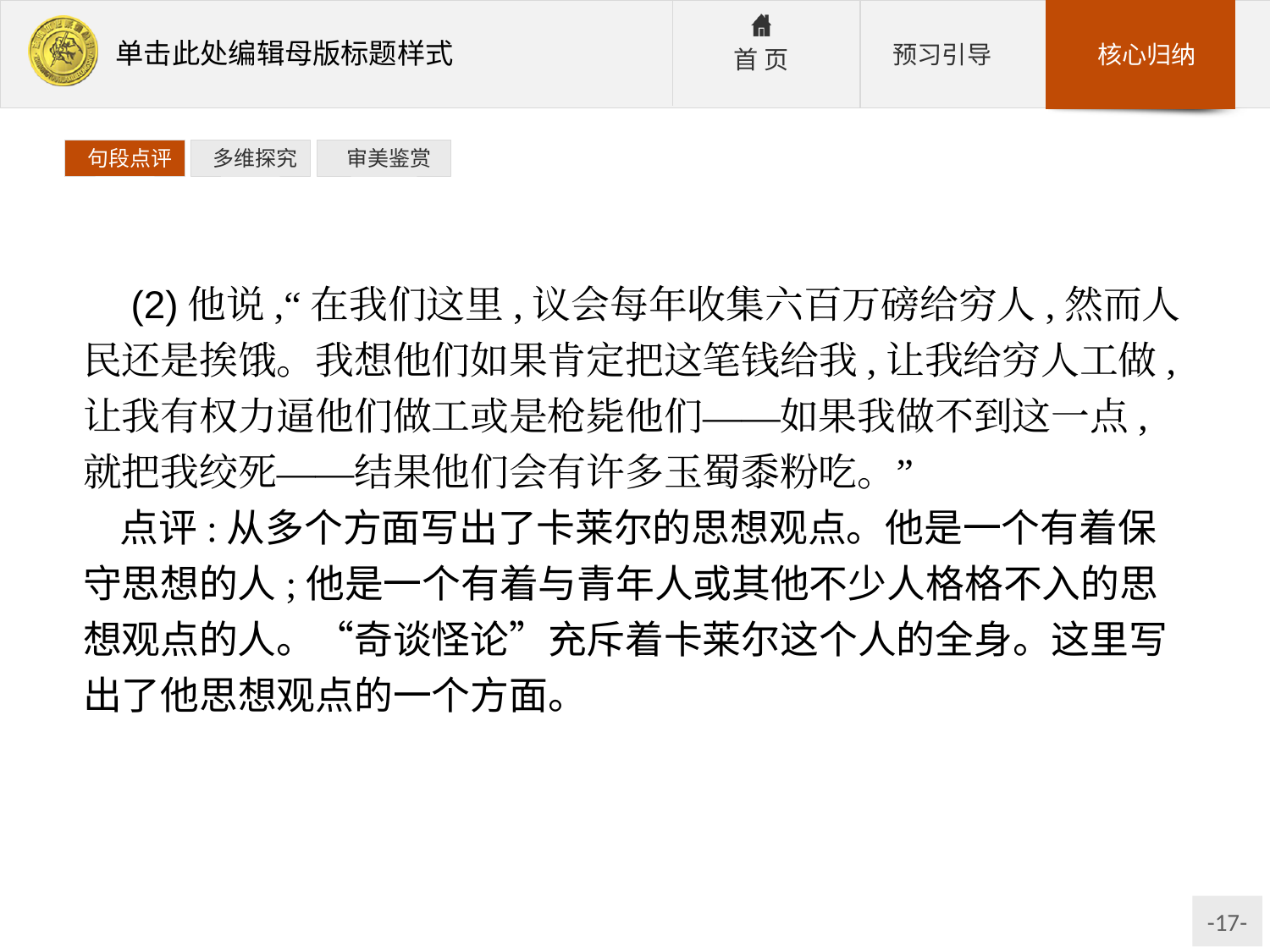

句段点评
 多维探究
 审美鉴赏
 (2)他说,“在我们这里,议会每年收集六百万磅给穷人,然而人民还是挨饿。我想他们如果肯定把这笔钱给我,让我给穷人工做,让我有权力逼他们做工或是枪毙他们——如果我做不到这一点,就把我绞死——结果他们会有许多玉蜀黍粉吃。”
点评:从多个方面写出了卡莱尔的思想观点。他是一个有着保守思想的人;他是一个有着与青年人或其他不少人格格不入的思想观点的人。“奇谈怪论”充斥着卡莱尔这个人的全身。这里写出了他思想观点的一个方面。